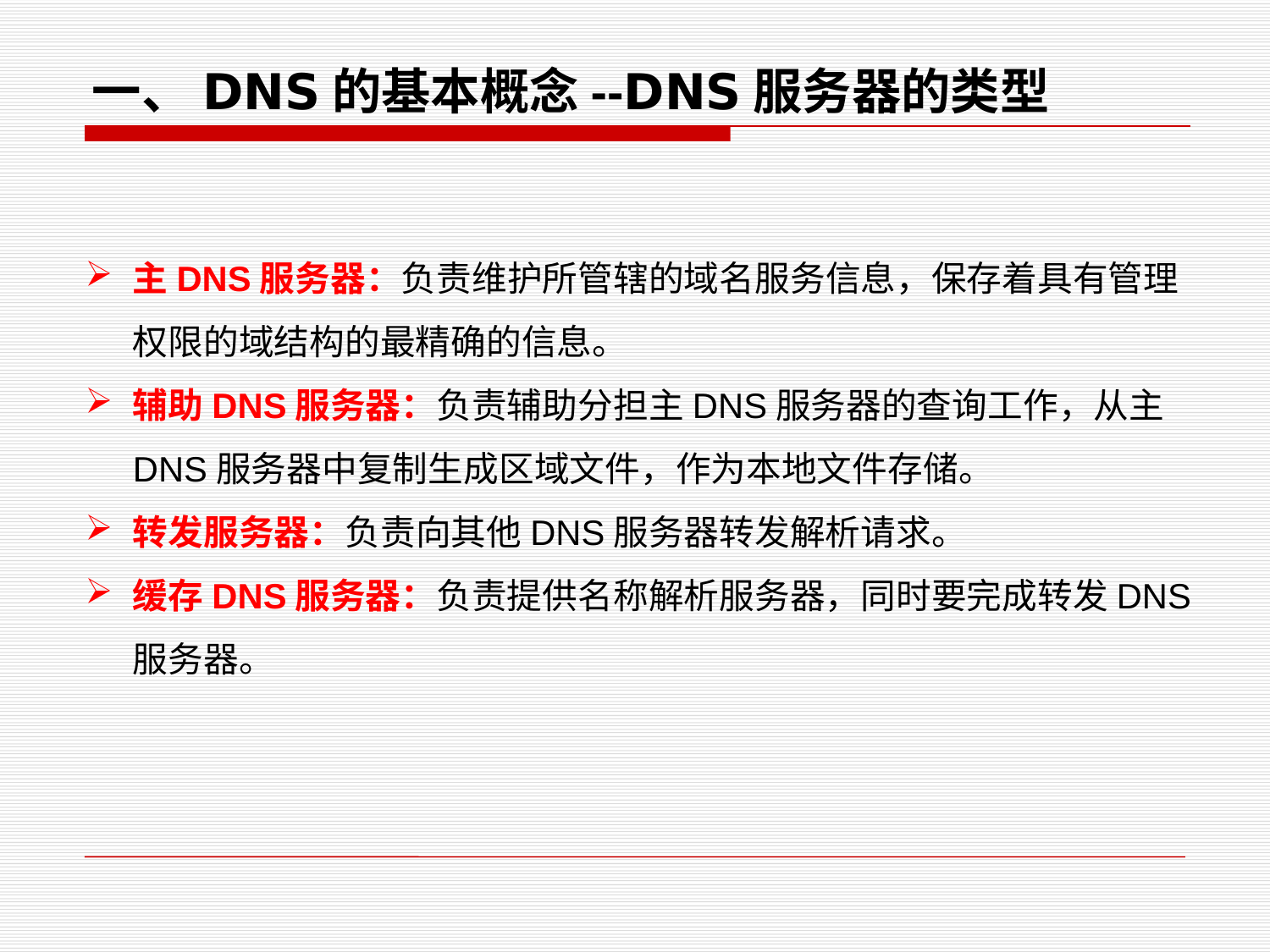

一、DNS的基本概念--DNS服务器的类型
主DNS服务器：负责维护所管辖的域名服务信息，保存着具有管理权限的域结构的最精确的信息。
辅助DNS服务器：负责辅助分担主DNS服务器的查询工作，从主DNS服务器中复制生成区域文件，作为本地文件存储。
转发服务器：负责向其他DNS服务器转发解析请求。
缓存DNS服务器：负责提供名称解析服务器，同时要完成转发DNS服务器。
43